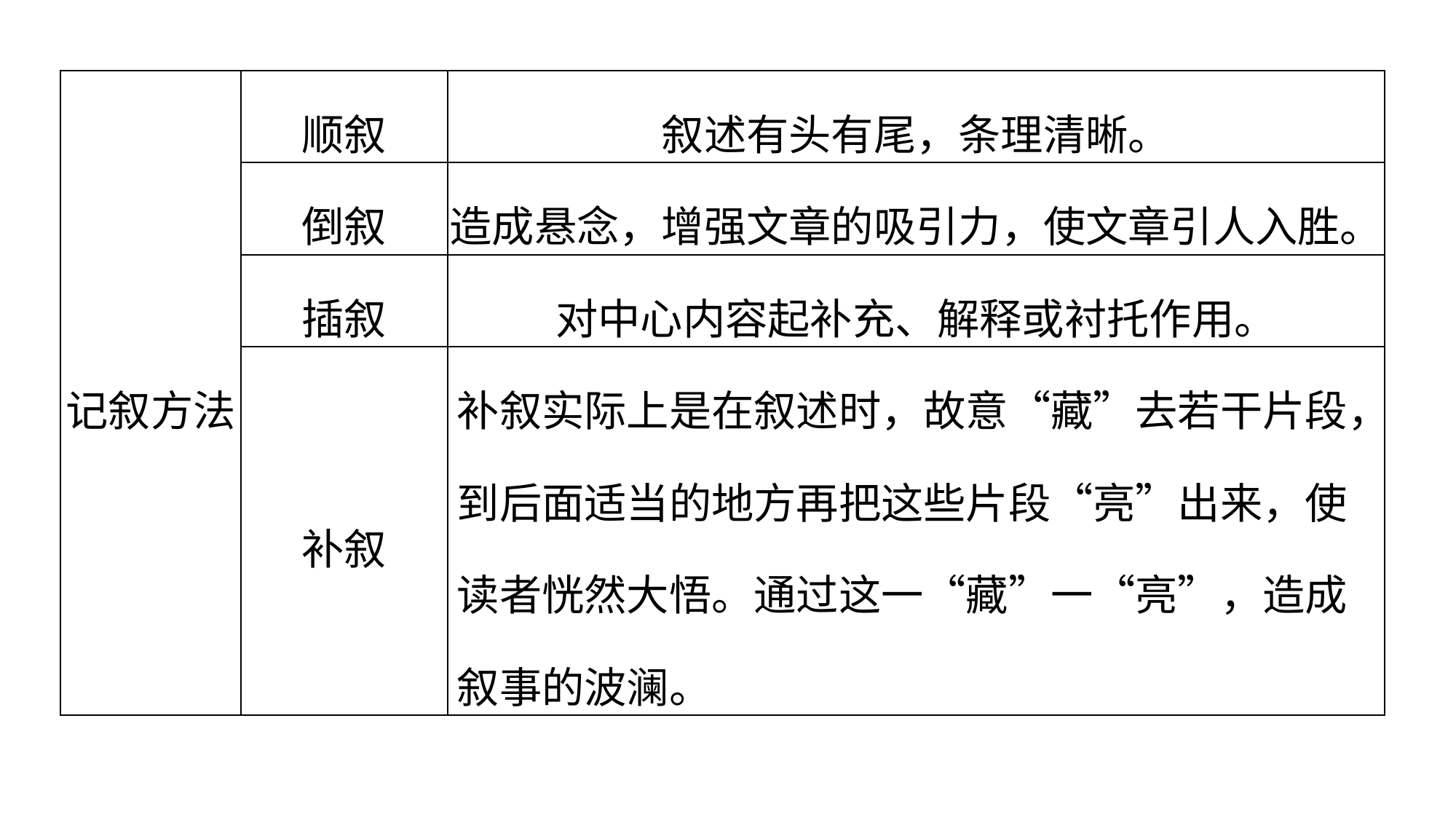

| 记叙方法 | 顺叙 | 叙述有头有尾，条理清晰。 |
| --- | --- | --- |
|  | 倒叙 | 造成悬念，增强文章的吸引力，使文章引人入胜。 |
|  | 插叙 | 对中心内容起补充、解释或衬托作用。 |
|  | 补叙 | 补叙实际上是在叙述时，故意“藏”去若干片段，到后面适当的地方再把这些片段“亮”出来，使读者恍然大悟。通过这一“藏”一“亮”，造成叙事的波澜。 |